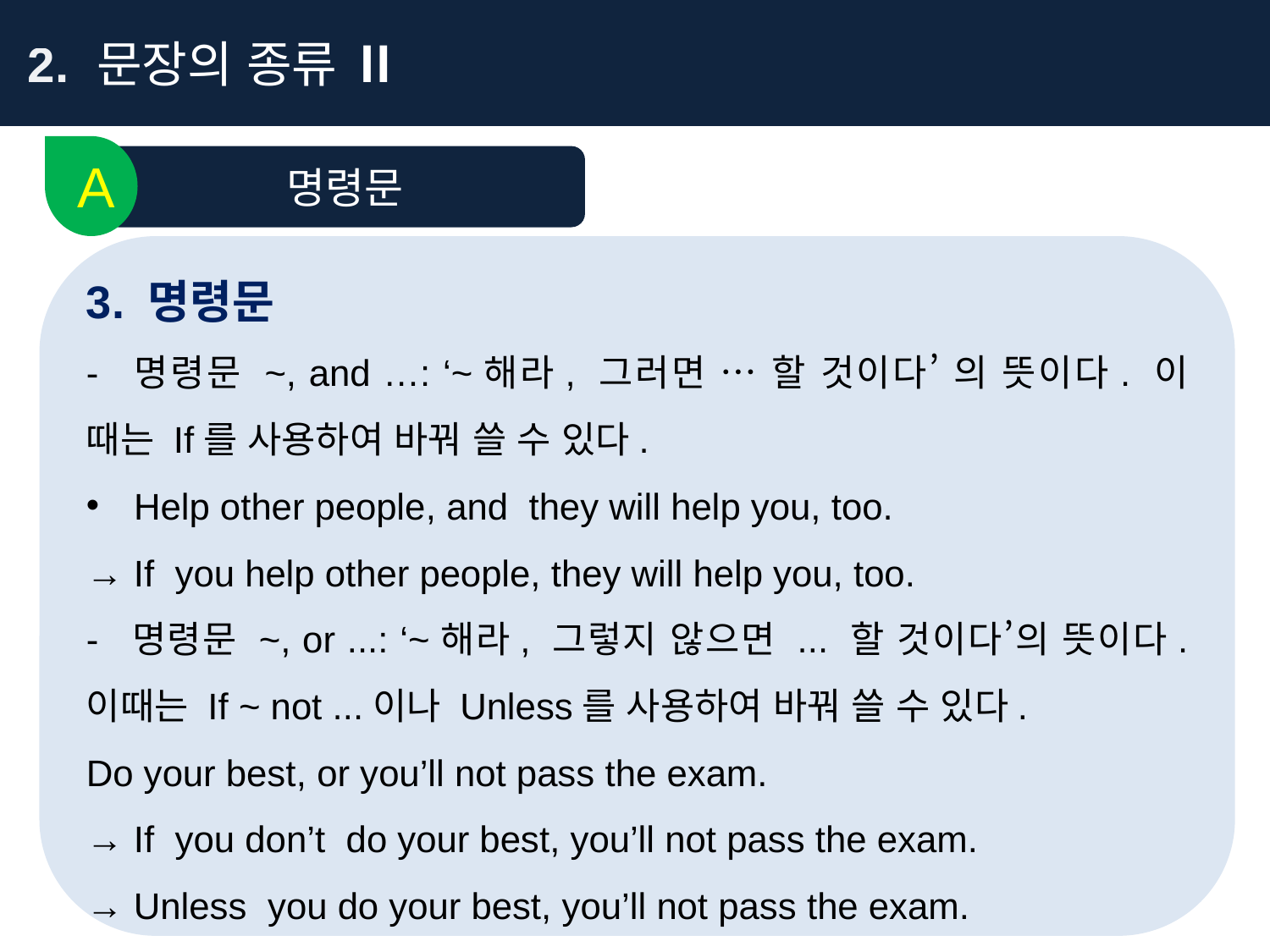

2. 문장의 종류 Ⅱ

A
명령문
3. 명령문
-  명령문 ~, and …: ‘~해라, 그러면 … 할 것이다’ 의 뜻이다. 이 때는 If를 사용하여 바꿔 쓸 수 있다.
Help other people, and  they will help you, too.
→ If  you help other people, they will help you, too.
-  명령문 ~, or ...: ‘~해라, 그렇지 않으면 ... 할 것이다’의 뜻이다. 이때는 If ~ not ...이나 Unless를 사용하여 바꿔 쓸 수 있다.
Do your best, or you’ll not pass the exam.
→ If  you don’t  do your best, you’ll not pass the exam.
→ Unless  you do your best, you’ll not pass the exam.